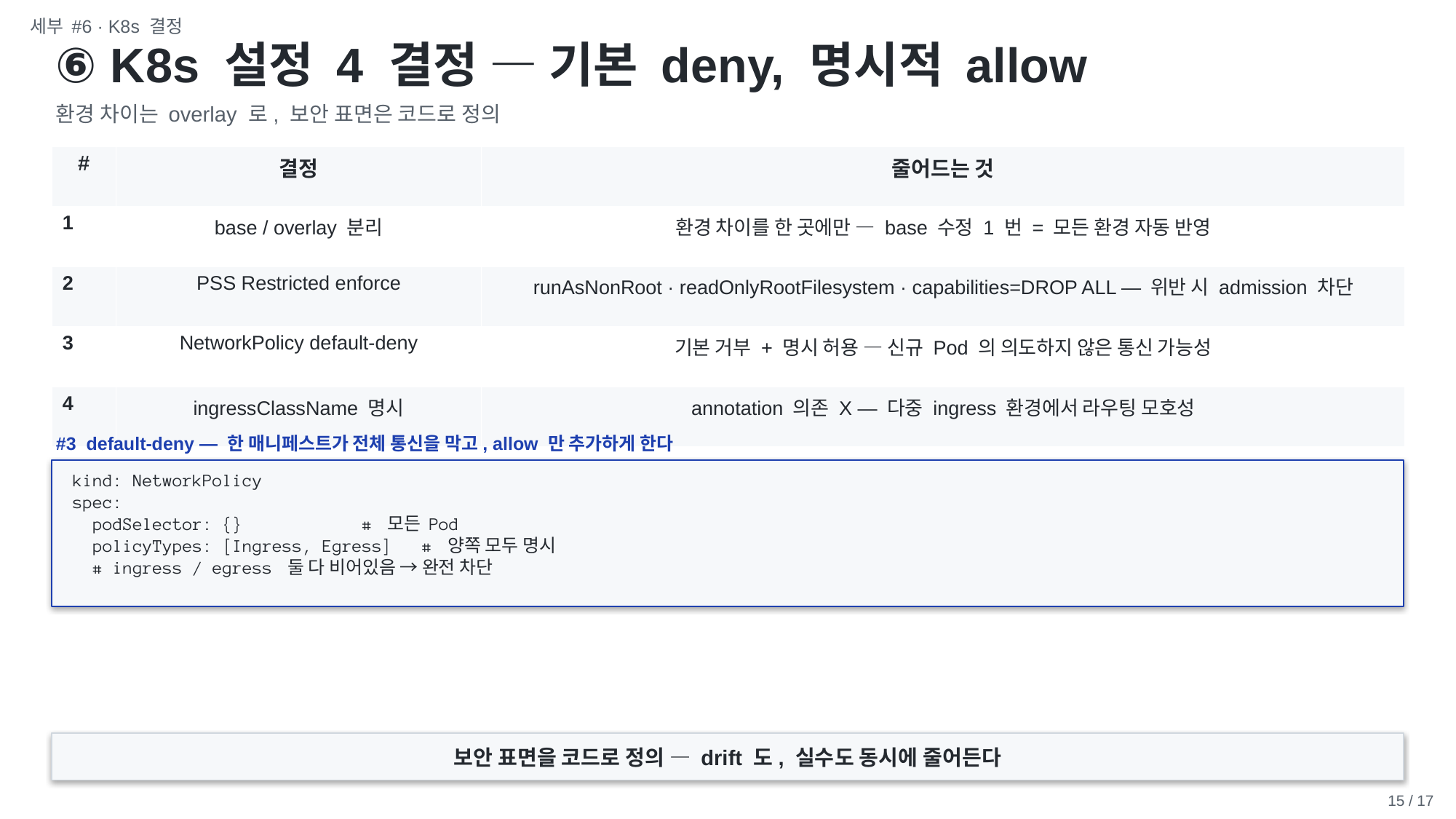

세부 #6 · K8s 결정
⑥ K8s 설정 4 결정 — 기본 deny, 명시적 allow
환경 차이는 overlay 로, 보안 표면은 코드로 정의
| # | 결정 | 줄어드는 것 |
| --- | --- | --- |
| 1 | base / overlay 분리 | 환경 차이를 한 곳에만 — base 수정 1 번 = 모든 환경 자동 반영 |
| 2 | PSS Restricted enforce | runAsNonRoot · readOnlyRootFilesystem · capabilities=DROP ALL — 위반 시 admission 차단 |
| 3 | NetworkPolicy default-deny | 기본 거부 + 명시 허용 — 신규 Pod 의 의도하지 않은 통신 가능성 |
| 4 | ingressClassName 명시 | annotation 의존 X — 다중 ingress 환경에서 라우팅 모호성 |
#3  default-deny — 한 매니페스트가 전체 통신을 막고, allow 만 추가하게 한다

kind: NetworkPolicy
spec:
  podSelector: {}            # 모든 Pod
  policyTypes: [Ingress, Egress]   # 양쪽 모두 명시
  # ingress / egress 둘 다 비어있음 → 완전 차단
보안 표면을 코드로 정의 — drift 도, 실수도 동시에 줄어든다
15 / 17